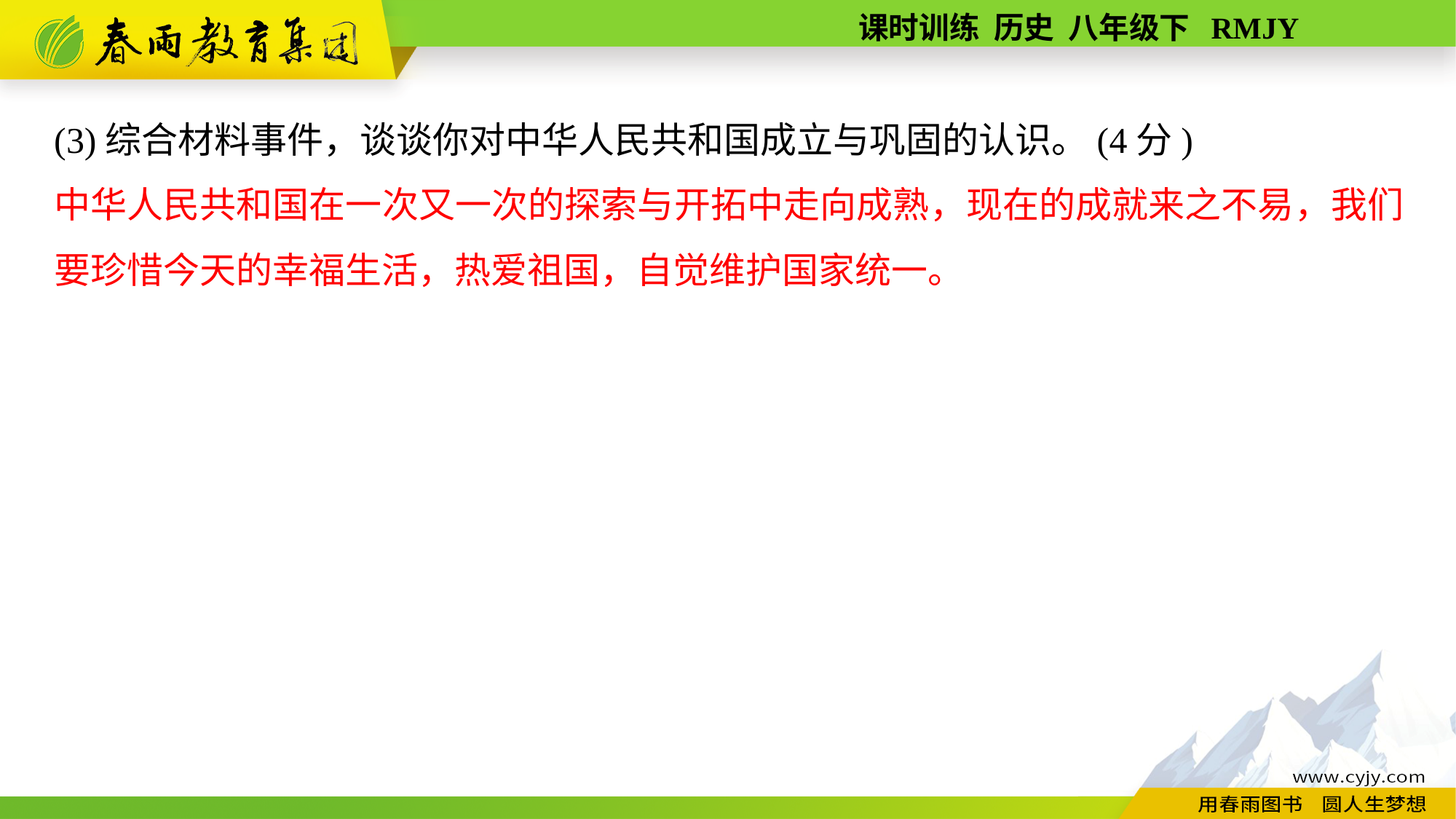

(3)综合材料事件，谈谈你对中华人民共和国成立与巩固的认识。(4分)
中华人民共和国在一次又一次的探索与开拓中走向成熟，现在的成就来之不易，我们要珍惜今天的幸福生活，热爱祖国，自觉维护国家统一。